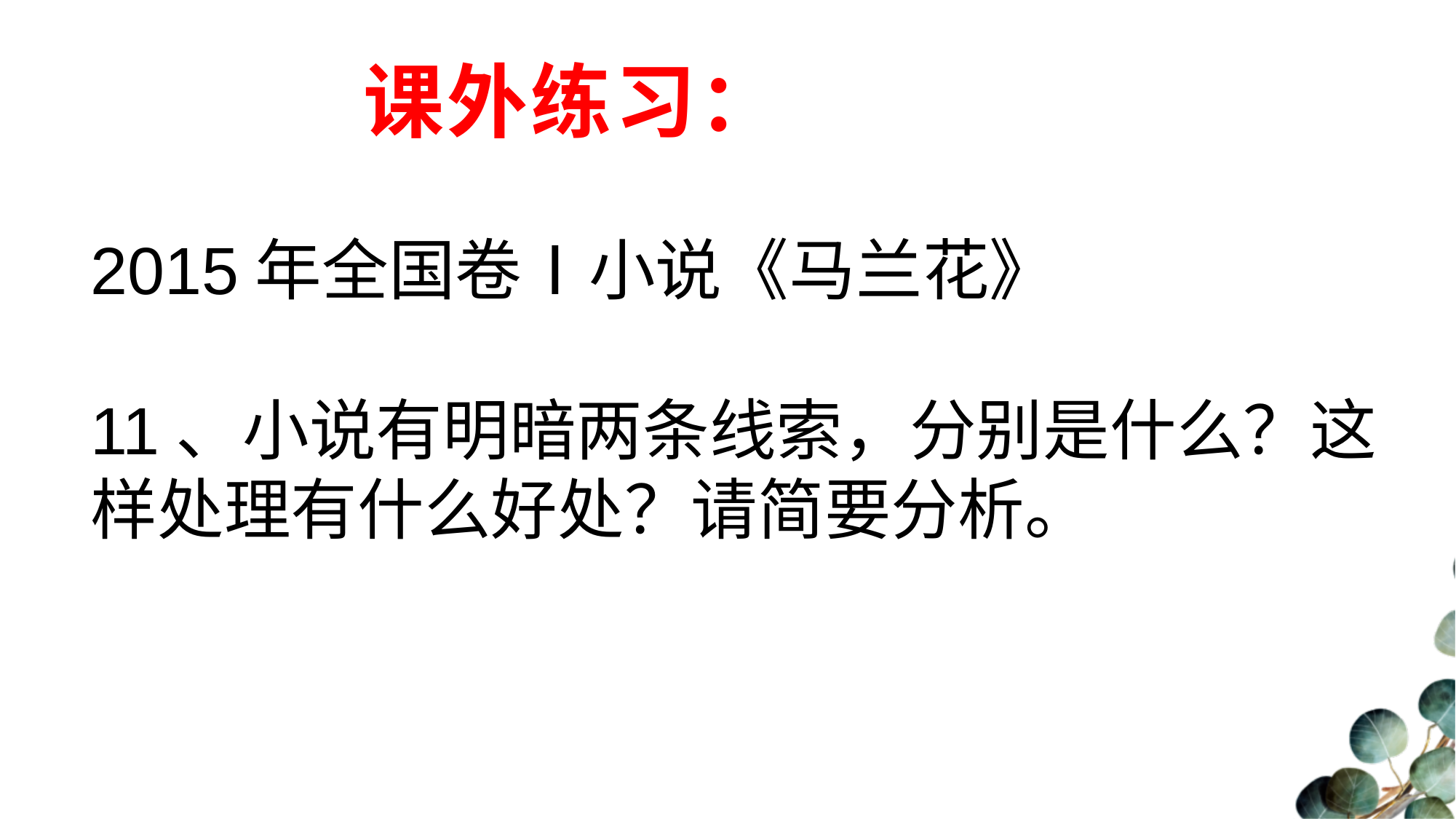

# 课外练习：
2015年全国卷Ⅰ小说《马兰花》

11、小说有明暗两条线索，分别是什么？这样处理有什么好处？请简要分析。